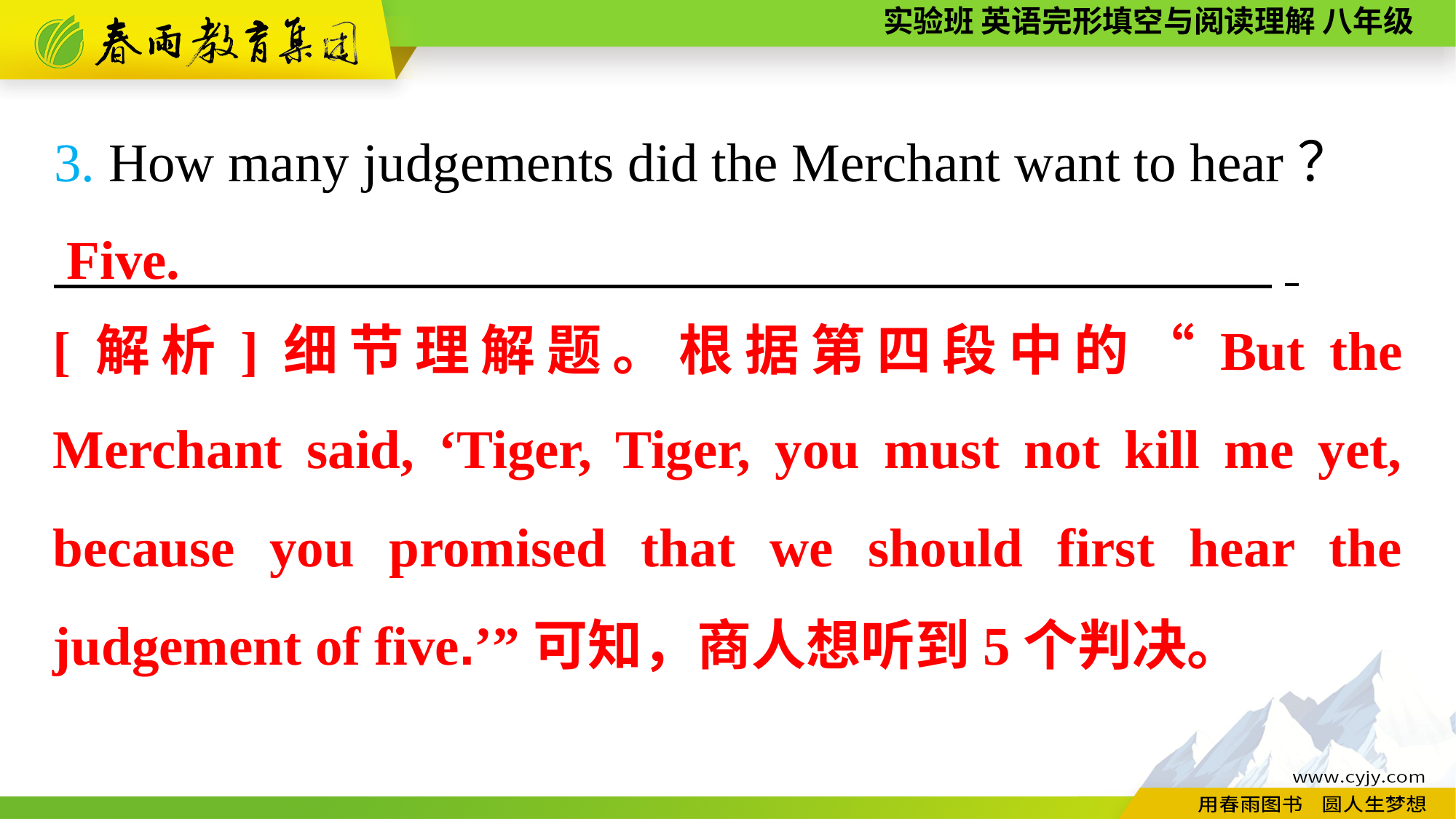

3. How many judgements did the Merchant want to hear？
　　　　　                                                                         　,
Five.
[解析]细节理解题。根据第四段中的“But the Merchant said, ‘Tiger, Tiger, you must not kill me yet, because you promised that we should first hear the judgement of five.’”可知，商人想听到5个判决。